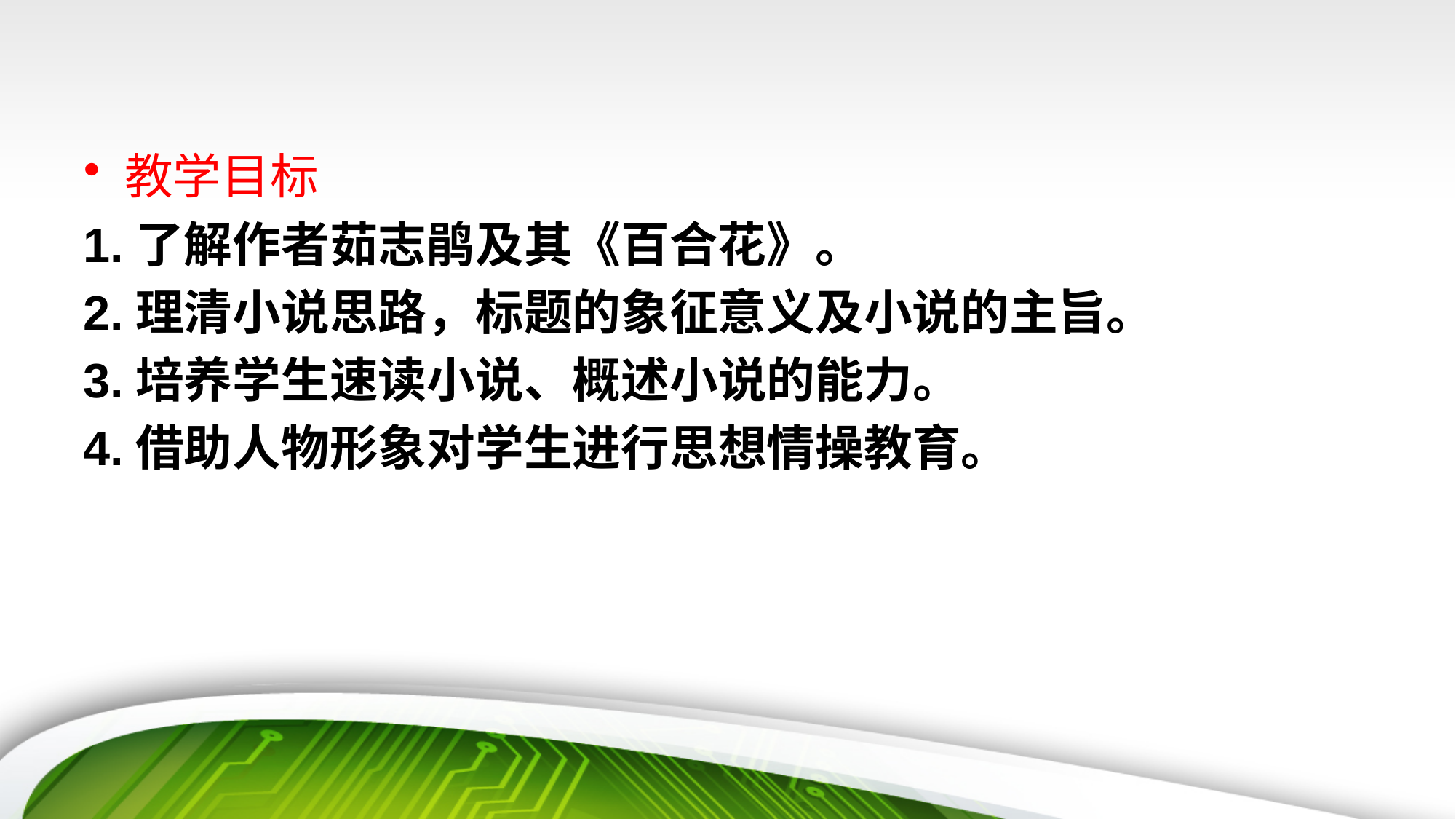

#
教学目标
1.了解作者茹志鹃及其《百合花》。
2.理清小说思路，标题的象征意义及小说的主旨。
3.培养学生速读小说、概述小说的能力。
4.借助人物形象对学生进行思想情操教育。